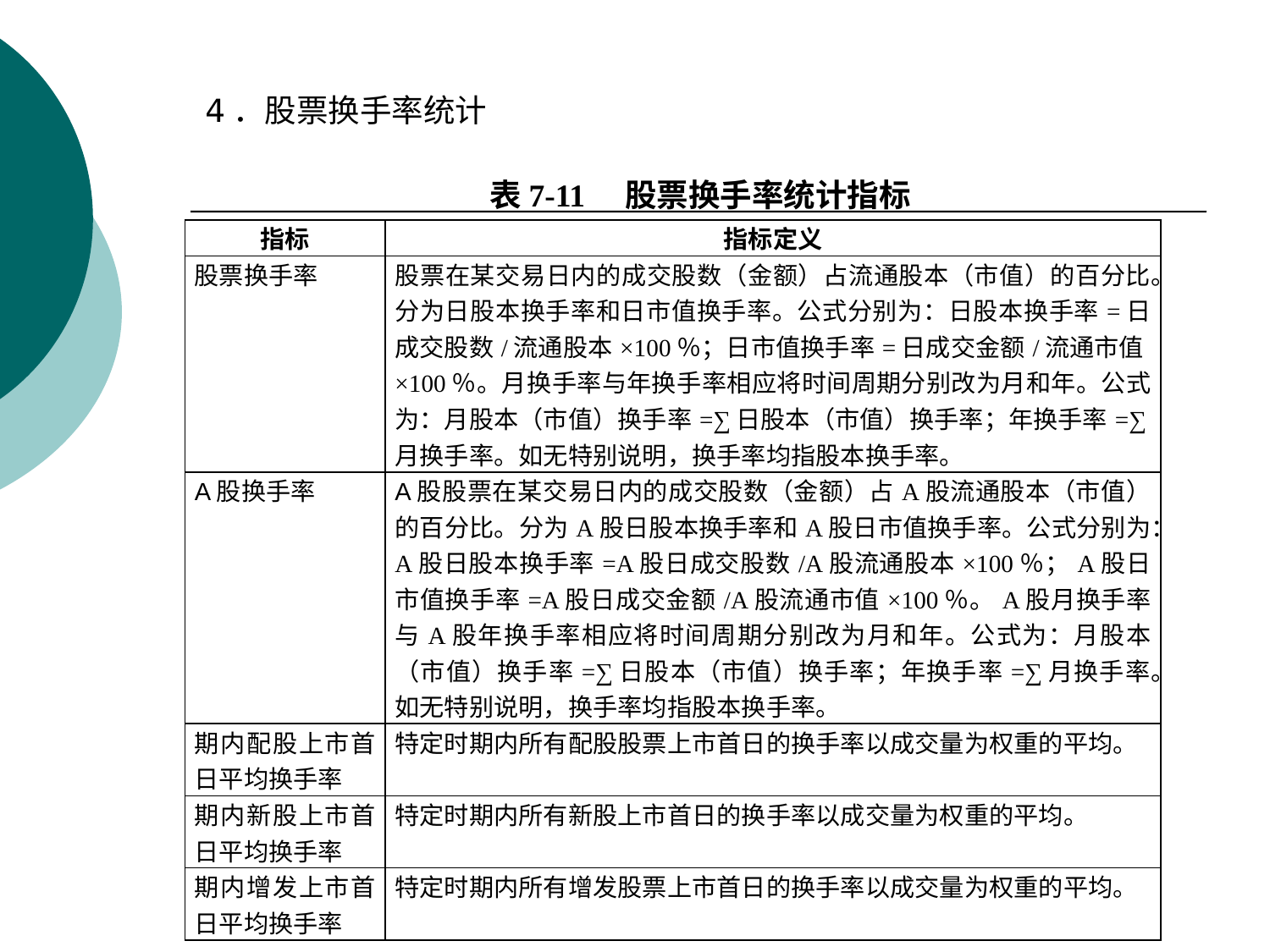

4．股票换手率统计
表7-11    股票换手率统计指标
| 指标 | 指标定义 |
| --- | --- |
| 股票换手率 | 股票在某交易日内的成交股数（金额）占流通股本（市值）的百分比。分为日股本换手率和日市值换手率。公式分别为：日股本换手率=日成交股数/流通股本×100％；日市值换手率=日成交金额/流通市值×100％。月换手率与年换手率相应将时间周期分别改为月和年。公式为：月股本（市值）换手率=∑日股本（市值）换手率；年换手率=∑月换手率。如无特别说明，换手率均指股本换手率。 |
| A股换手率 | A股股票在某交易日内的成交股数（金额）占A股流通股本（市值）的百分比。分为A股日股本换手率和A股日市值换手率。公式分别为：A股日股本换手率=A股日成交股数/A股流通股本×100％；A股日市值换手率=A股日成交金额/A股流通市值×100％。A股月换手率与A股年换手率相应将时间周期分别改为月和年。公式为：月股本（市值）换手率=∑日股本（市值）换手率；年换手率=∑月换手率。如无特别说明，换手率均指股本换手率。 |
| 期内配股上市首日平均换手率 | 特定时期内所有配股股票上市首日的换手率以成交量为权重的平均。 |
| 期内新股上市首日平均换手率 | 特定时期内所有新股上市首日的换手率以成交量为权重的平均。 |
| 期内增发上市首日平均换手率 | 特定时期内所有增发股票上市首日的换手率以成交量为权重的平均。 |